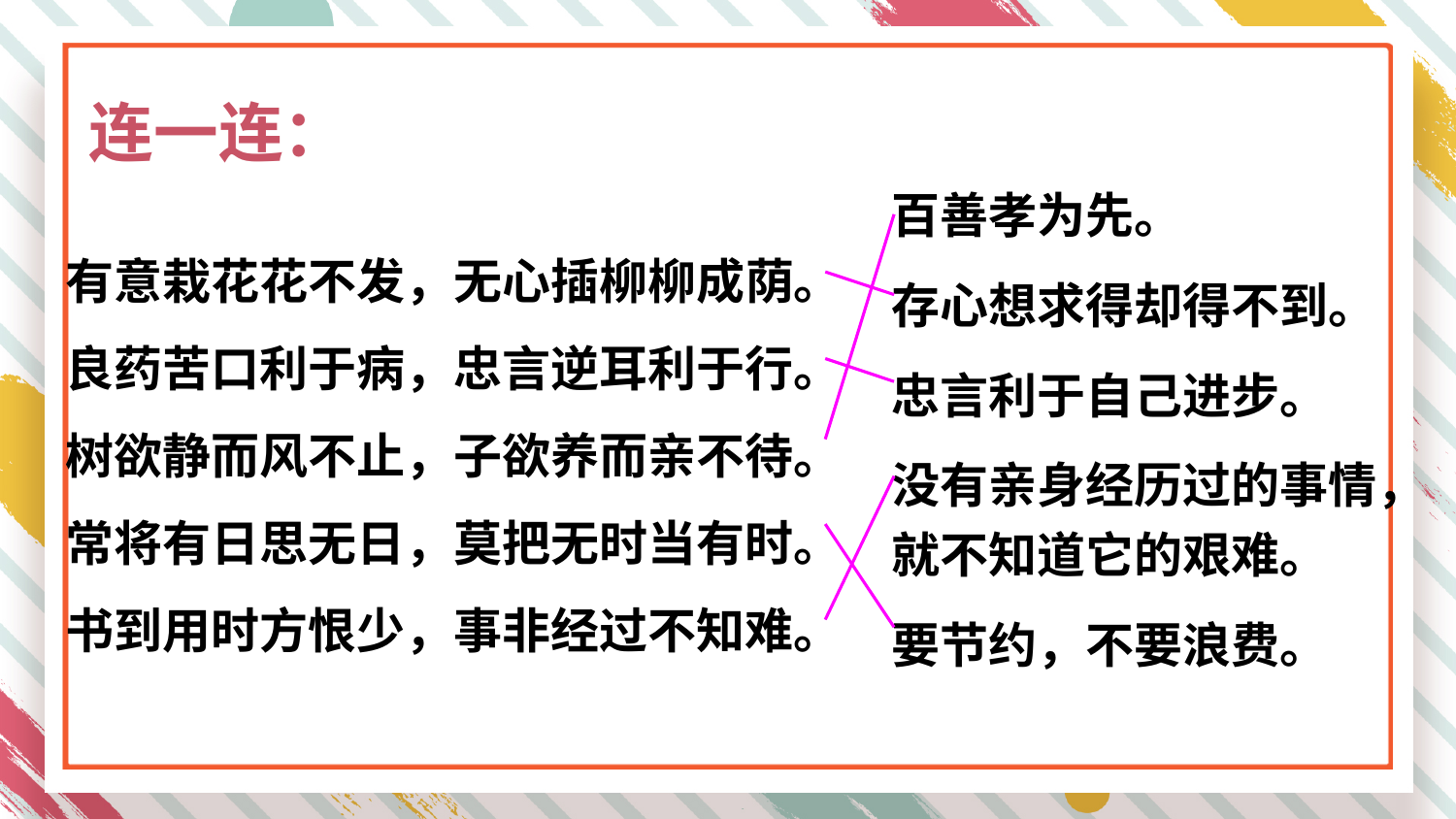

连一连：
百善孝为先。
存心想求得却得不到。
忠言利于自己进步。
没有亲身经历过的事情，就不知道它的艰难。
要节约，不要浪费。
有意栽花花不发，无心插柳柳成荫。
良药苦口利于病，忠言逆耳利于行。
树欲静而风不止，子欲养而亲不待。
常将有日思无日，莫把无时当有时。
书到用时方恨少，事非经过不知难。